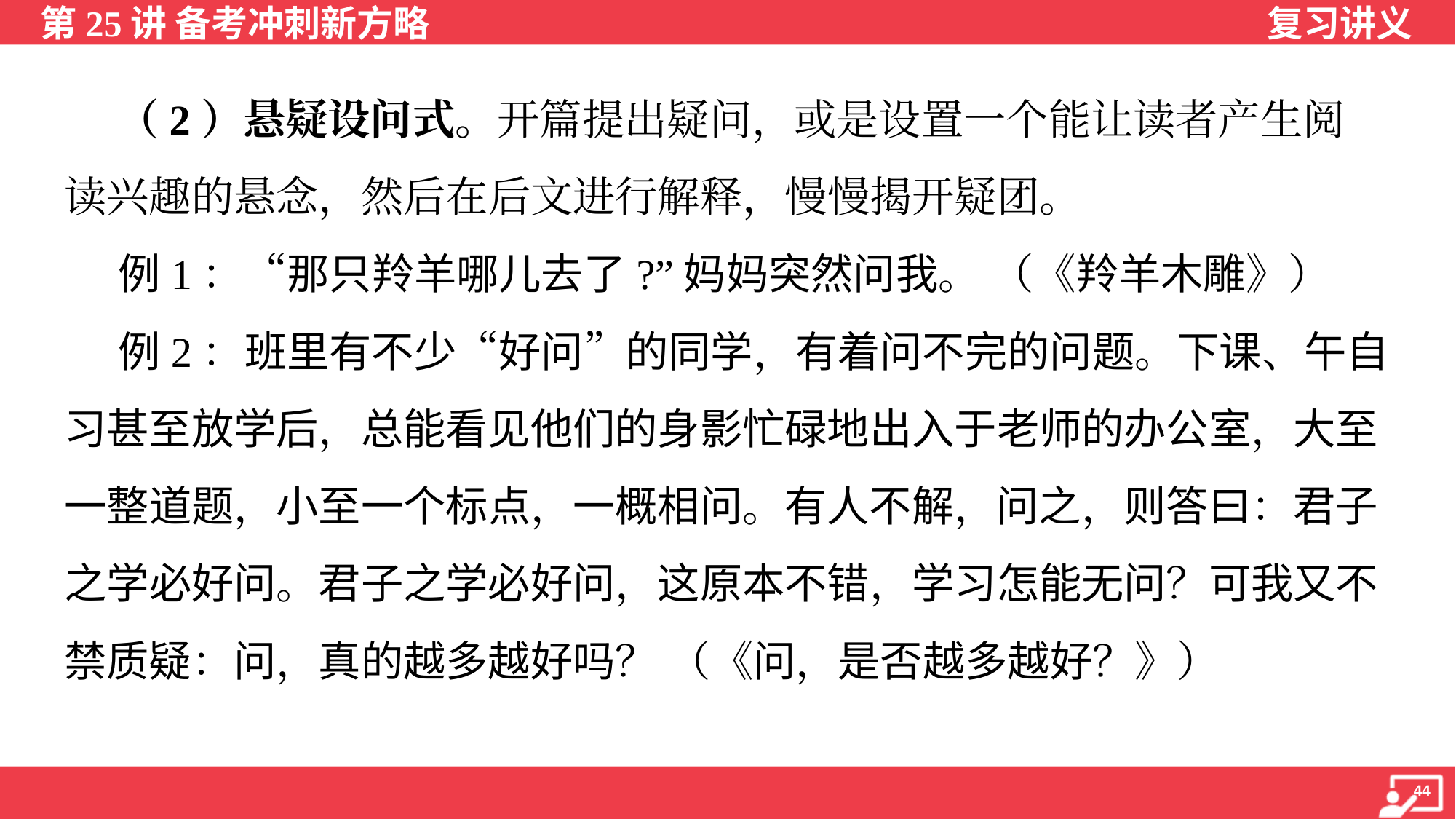

（2）悬疑设问式。开篇提出疑问，或是设置一个能让读者产生阅
读兴趣的悬念，然后在后文进行解释，慢慢揭开疑团。
    例1：“那只羚羊哪儿去了?”妈妈突然问我。 （《羚羊木雕》）
    例2：班里有不少“好问”的同学，有着问不完的问题。下课、午自
习甚至放学后，总能看见他们的身影忙碌地出入于老师的办公室，大至
一整道题，小至一个标点，一概相问。有人不解，问之，则答曰：君子
之学必好问。君子之学必好问，这原本不错，学习怎能无问？可我又不
禁质疑：问，真的越多越好吗？ （《问，是否越多越好？》）